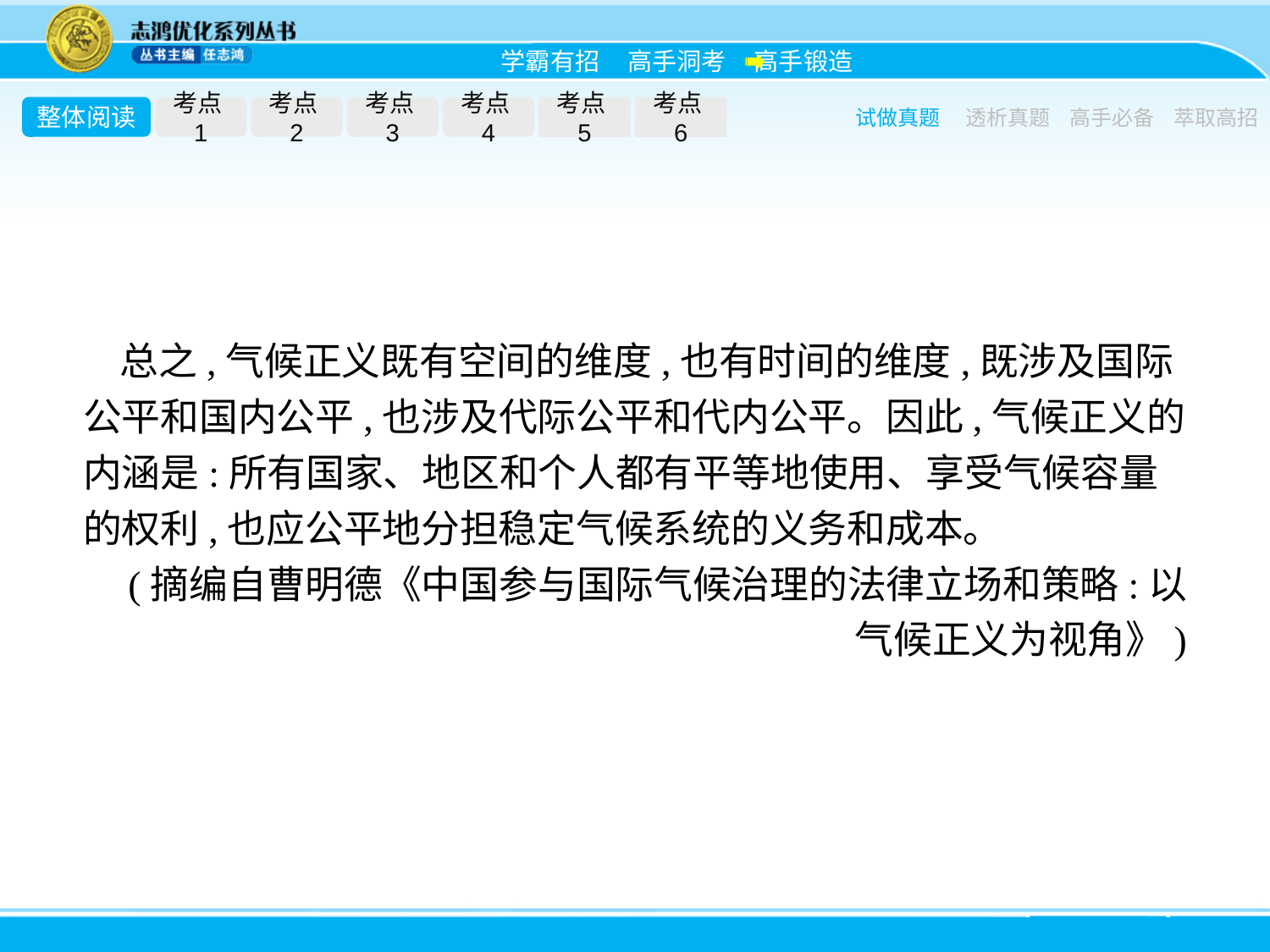

整体阅读
考点1
考点2
考点3
考点4
考点5
考点6
试做真题
透析真题
高手必备
萃取高招
总之,气候正义既有空间的维度,也有时间的维度,既涉及国际公平和国内公平,也涉及代际公平和代内公平。因此,气候正义的内涵是:所有国家、地区和个人都有平等地使用、享受气候容量的权利,也应公平地分担稳定气候系统的义务和成本。
(摘编自曹明德《中国参与国际气候治理的法律立场和策略:以气候正义为视角》)